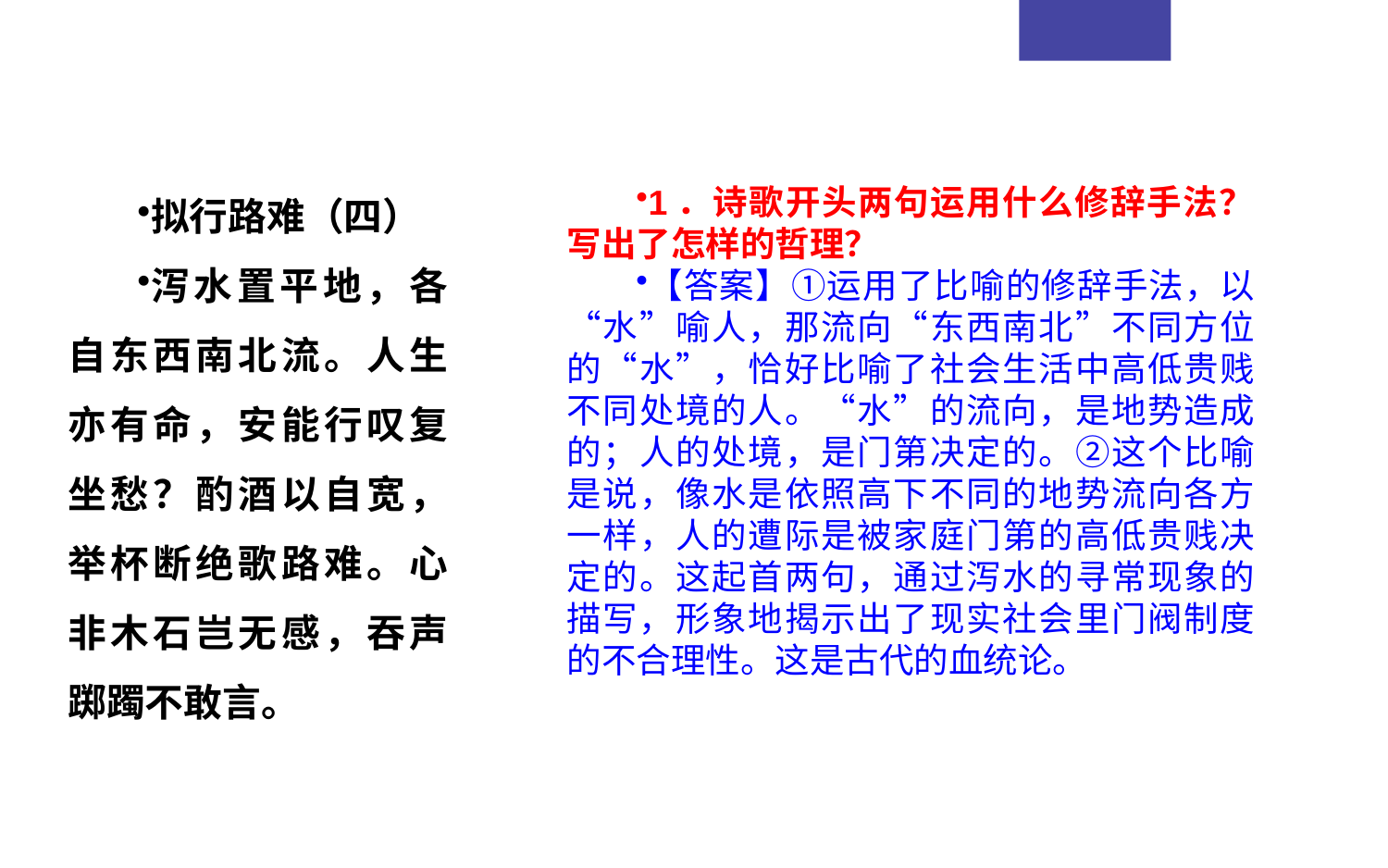

拟行路难（四）
泻水置平地，各自东西南北流。人生亦有命，安能行叹复坐愁？酌酒以自宽，举杯断绝歌路难。心非木石岂无感，吞声踯躅不敢言。

1．诗歌开头两句运用什么修辞手法？写出了怎样的哲理？
【答案】①运用了比喻的修辞手法，以“水”喻人，那流向“东西南北”不同方位的“水”，恰好比喻了社会生活中高低贵贱不同处境的人。“水”的流向，是地势造成的；人的处境，是门第决定的。②这个比喻是说，像水是依照高下不同的地势流向各方一样，人的遭际是被家庭门第的高低贵贱决定的。这起首两句，通过泻水的寻常现象的描写，形象地揭示出了现实社会里门阀制度的不合理性。这是古代的血统论。